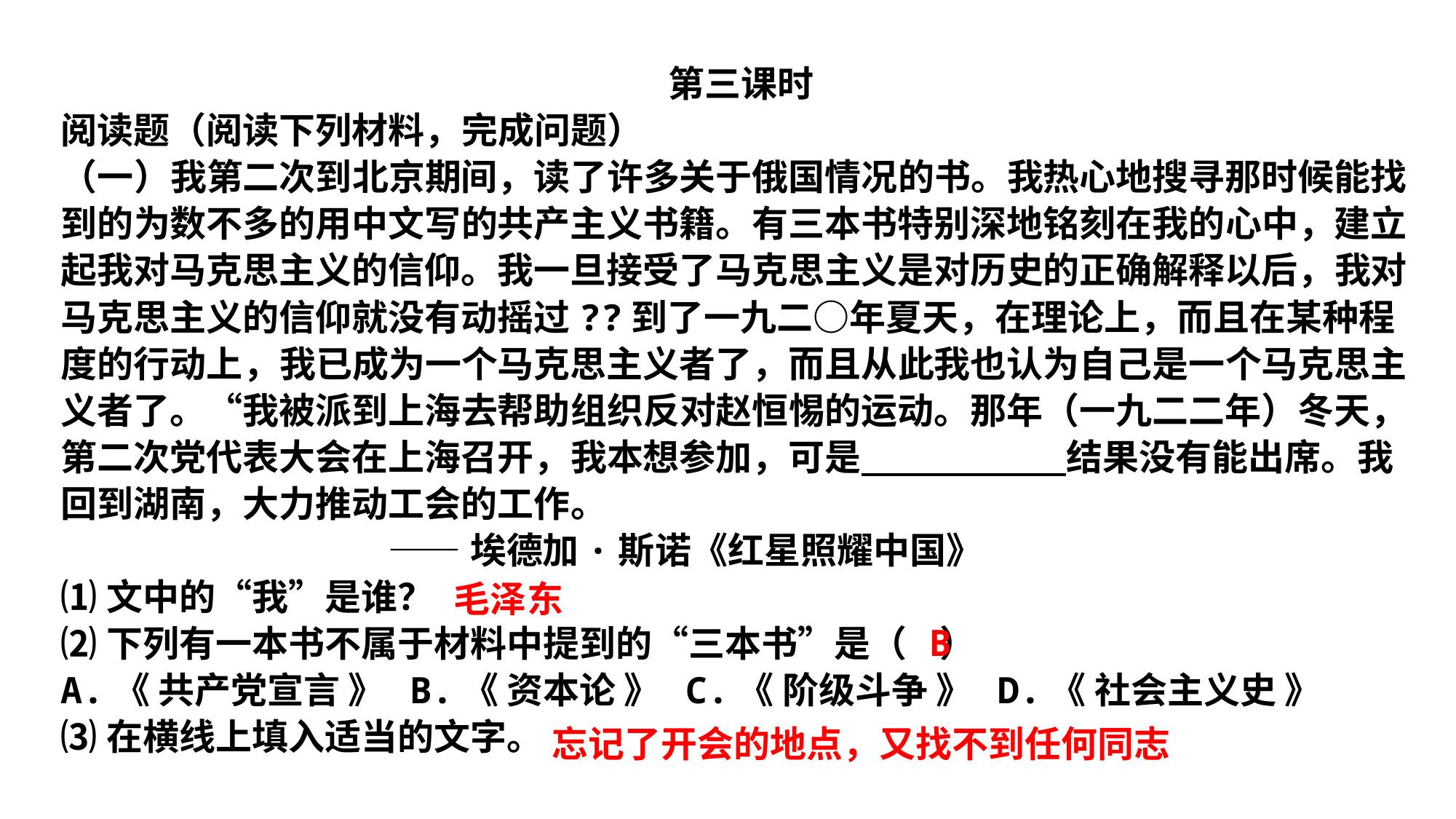

第三课时
阅读题（阅读下列材料，完成问题）
（一）我第二次到北京期间，读了许多关于俄国情况的书。我热心地搜寻那时候能找到的为数不多的用中文写的共产主义书籍。有三本书特别深地铭刻在我的心中，建立起我对马克思主义的信仰。我一旦接受了马克思主义是对历史的正确解释以后，我对马克思主义的信仰就没有动摇过??到了一九二○年夏天，在理论上，而且在某种程度的行动上，我已成为一个马克思主义者了，而且从此我也认为自己是一个马克思主义者了。“我被派到上海去帮助组织反对赵恒惕的运动。那年（一九二二年）冬天，第二次党代表大会在上海召开，我本想参加，可是                         结果没有能出席。我回到湖南，大力推动工会的工作。
                                        ——埃德加·斯诺《红星照耀中国》
⑴文中的“我”是谁？
⑵下列有一本书不属于材料中提到的“三本书”是（    ）
A.《 共产党宣言 》  B.《 资本论 》  C.《 阶级斗争 》  D.《 社会主义史 》
⑶在横线上填入适当的文字。
毛泽东
B
忘记了开会的地点，又找不到任何同志